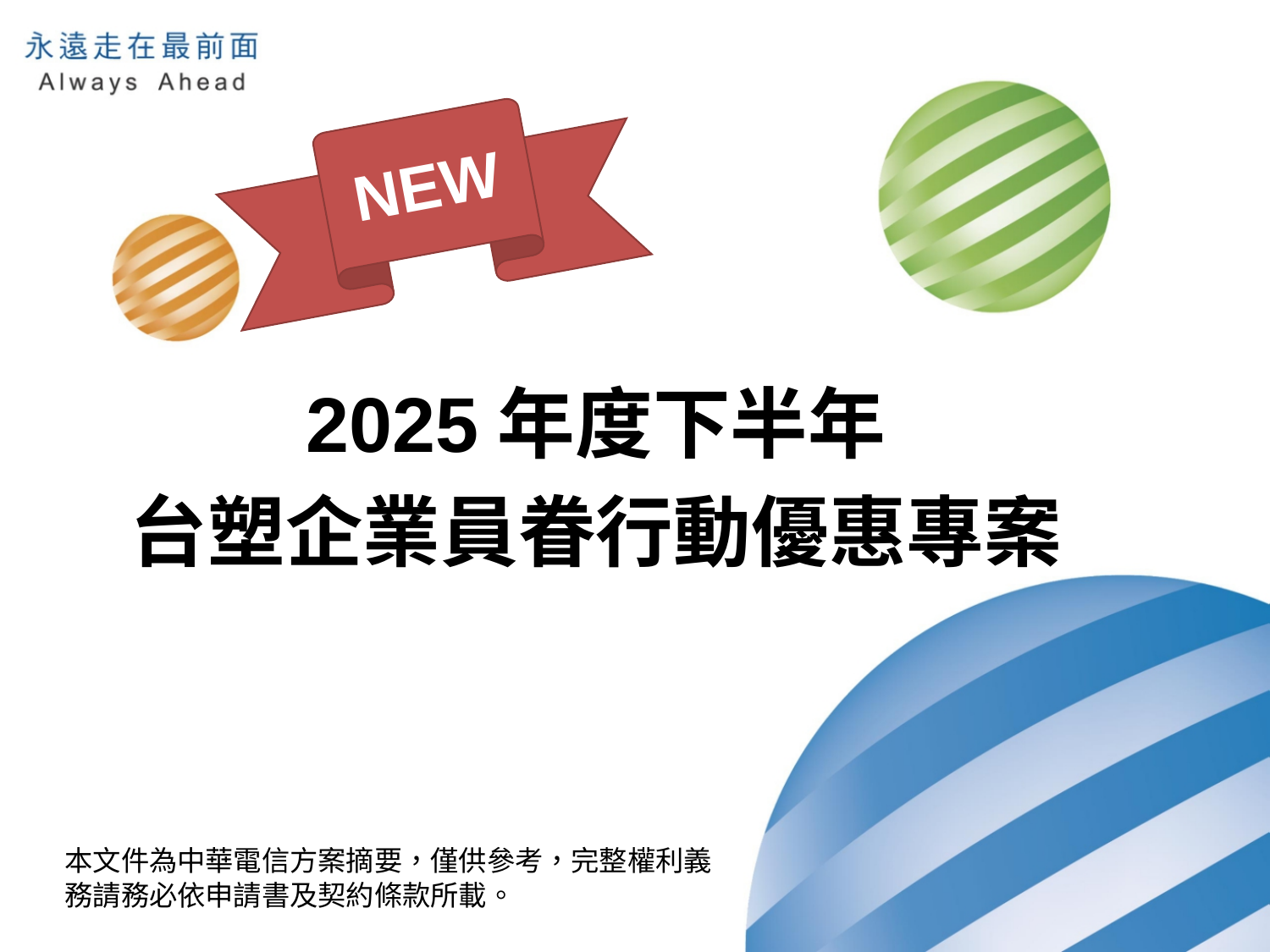

NEW
2025年度下半年
台塑企業員眷行動優惠專案
本文件為中華電信方案摘要，僅供參考，完整權利義務請務必依申請書及契約條款所載。